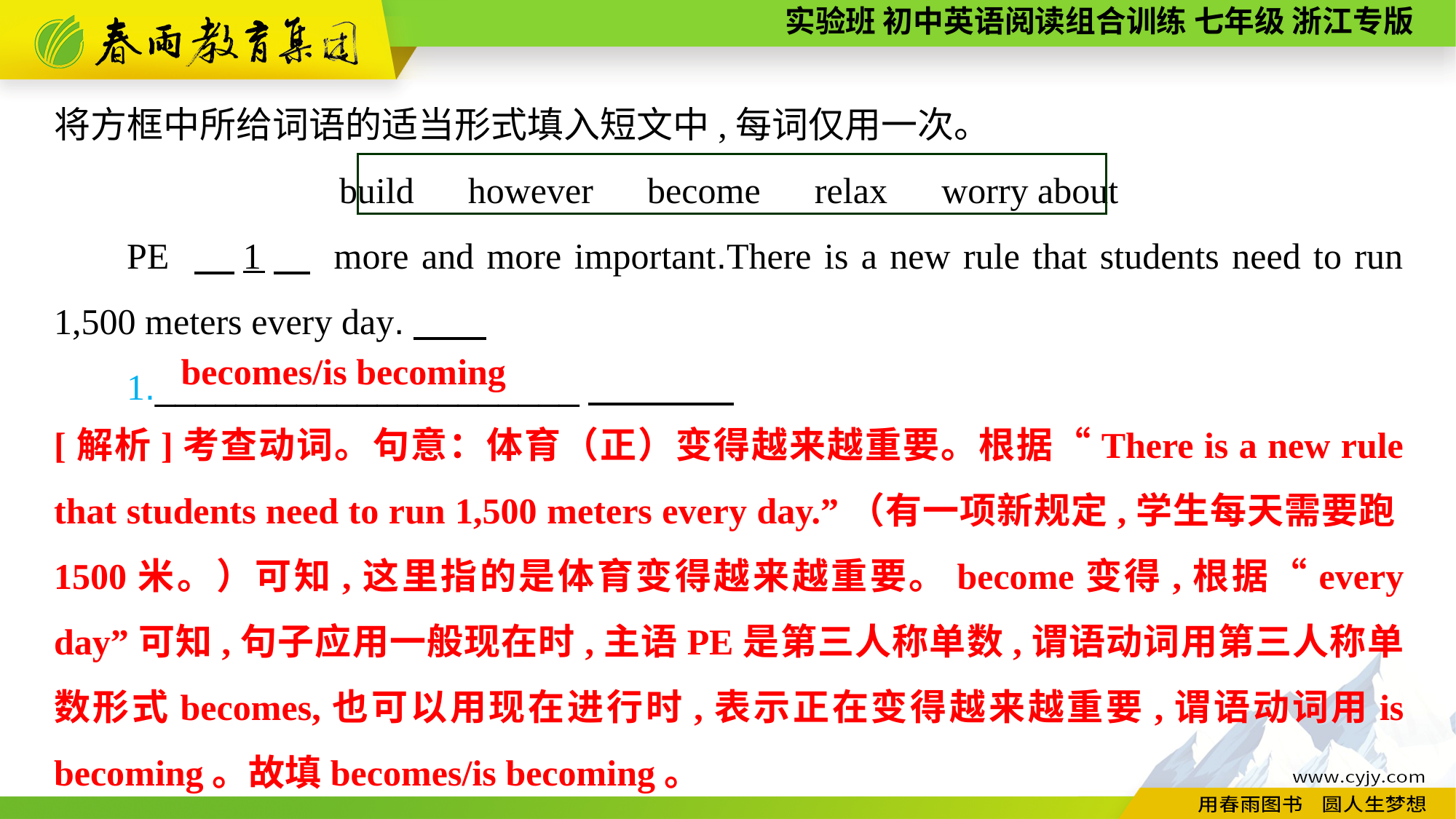

将方框中所给词语的适当形式填入短文中,每词仅用一次。
build　however　become　relax　worry about
PE 　1　 more and more important.There is a new rule that students need to run 1,500 meters every day.
1._____________________

becomes/is becoming
[解析]考查动词。句意：体育（正）变得越来越重要。根据“There is a new rule that students need to run 1,500 meters every day.”（有一项新规定,学生每天需要跑1500米。）可知,这里指的是体育变得越来越重要。become变得,根据“every day”可知,句子应用一般现在时,主语PE是第三人称单数,谓语动词用第三人称单数形式becomes,也可以用现在进行时,表示正在变得越来越重要,谓语动词用is becoming。故填becomes/is becoming。